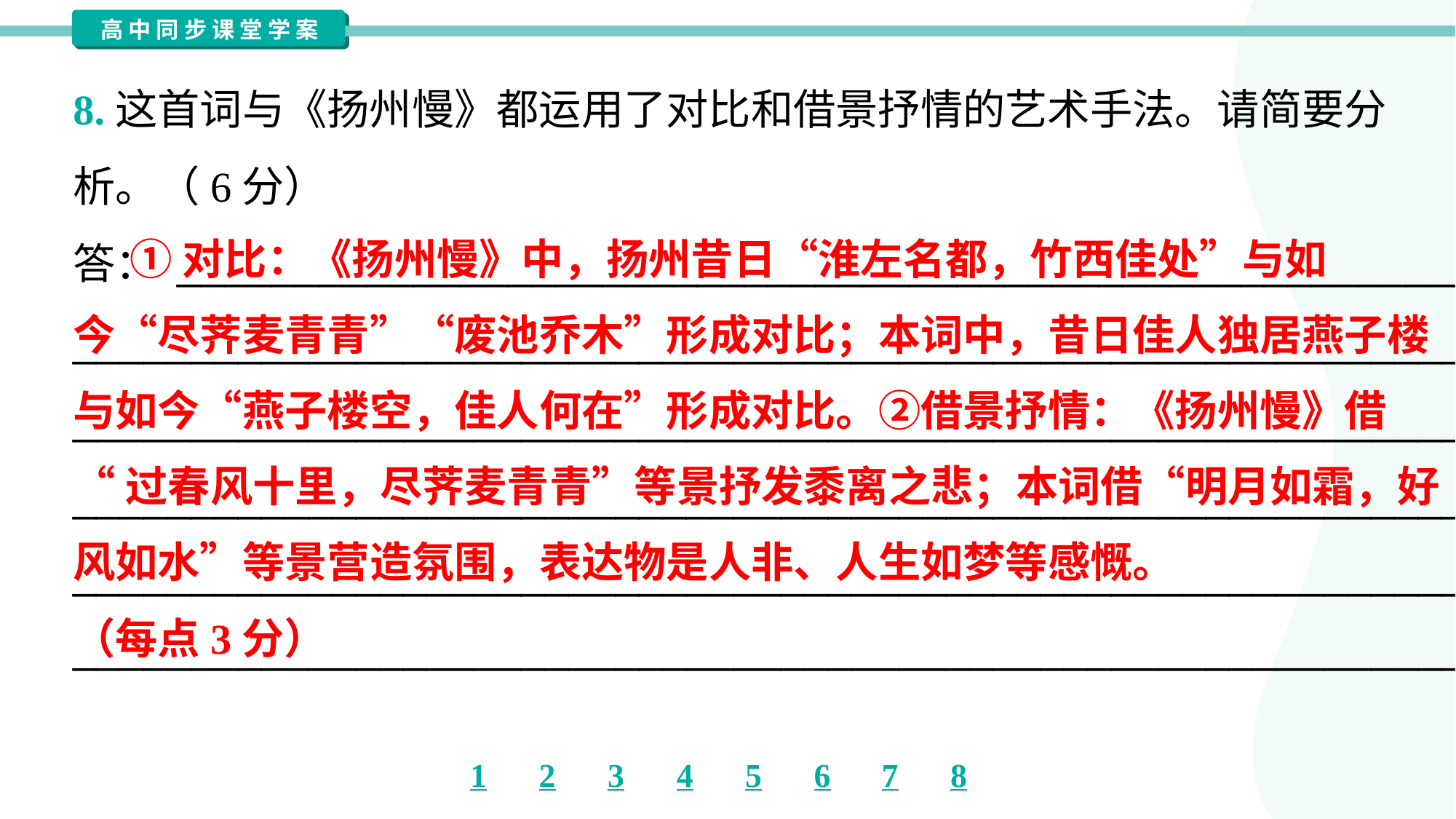

8.这首词与《扬州慢》都运用了对比和借景抒情的艺术手法。请简要分
析。（6分）
答： ________________________________________________________
_____________________________________________________________
_____________________________________________________________
_____________________________________________________________
_____________________________________________________________
_____________________________________________________________
      ①对比：《扬州慢》中，扬州昔日“淮左名都，竹西佳处”与如
今“尽荠麦青青”“废池乔木”形成对比；本词中，昔日佳人独居燕子楼
与如今“燕子楼空，佳人何在”形成对比。②借景抒情：《扬州慢》借
“过春风十里，尽荠麦青青”等景抒发黍离之悲；本词借“明月如霜，好
风如水”等景营造氛围，表达物是人非、人生如梦等感慨。
（每点3分）